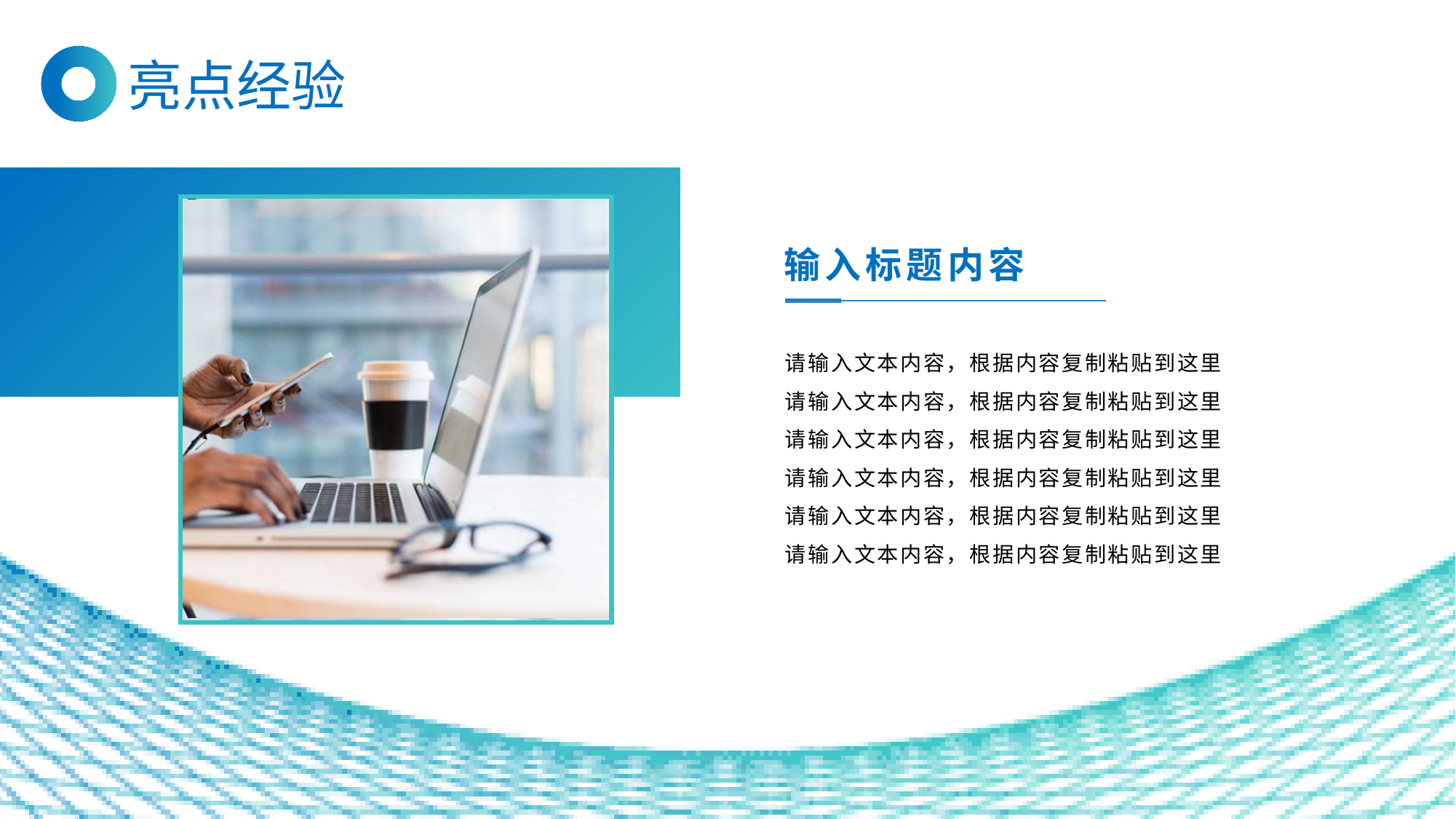

亮点经验

输入标题内容
请输入文本内容，根据内容复制粘贴到这里
请输入文本内容，根据内容复制粘贴到这里
请输入文本内容，根据内容复制粘贴到这里
请输入文本内容，根据内容复制粘贴到这里
请输入文本内容，根据内容复制粘贴到这里
请输入文本内容，根据内容复制粘贴到这里